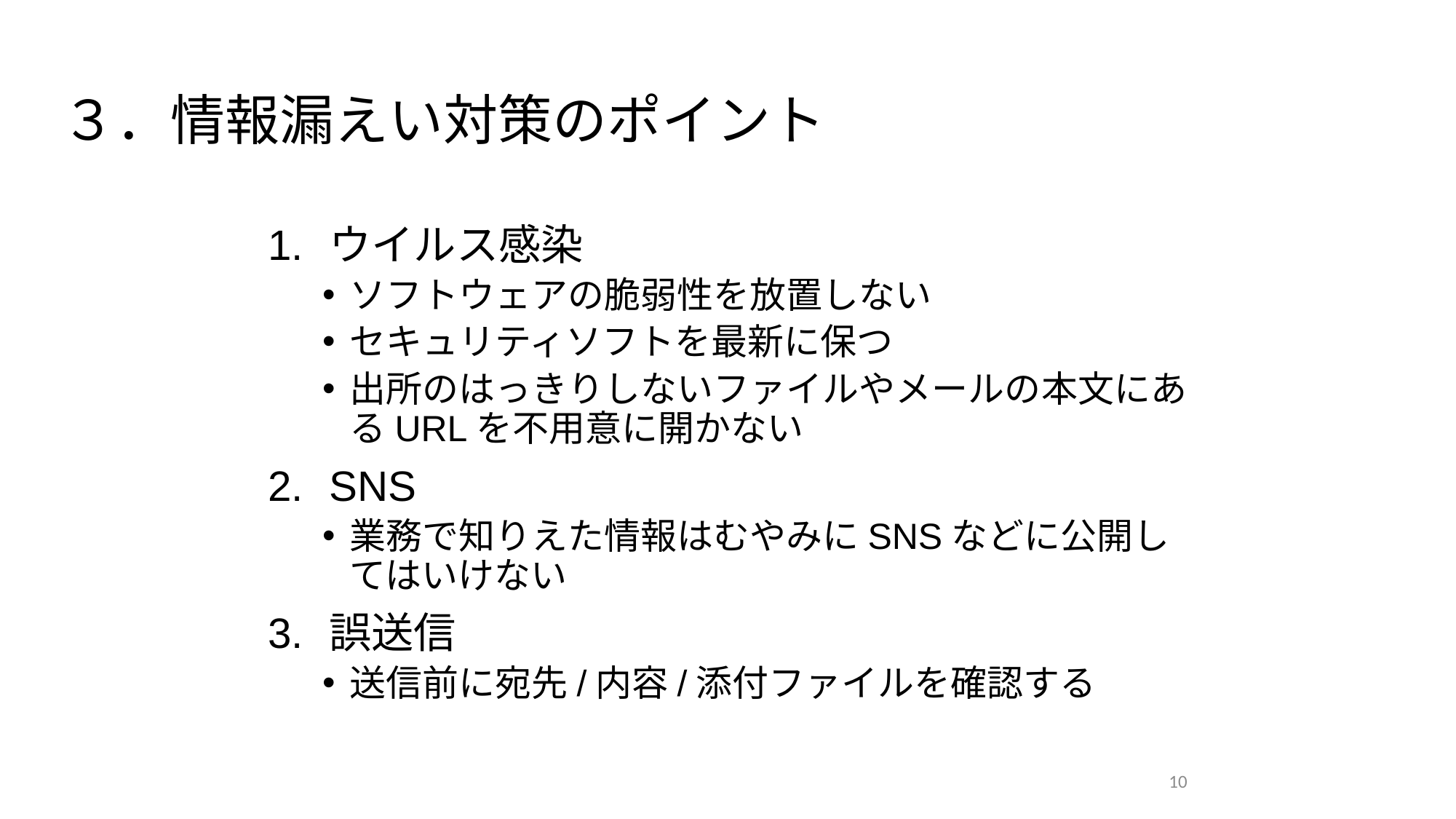

# ３．情報漏えい対策のポイント
ウイルス感染
ソフトウェアの脆弱性を放置しない
セキュリティソフトを最新に保つ
出所のはっきりしないファイルやメールの本文にあるURLを不用意に開かない
SNS
業務で知りえた情報はむやみにSNSなどに公開してはいけない
誤送信
送信前に宛先/内容/添付ファイルを確認する
10